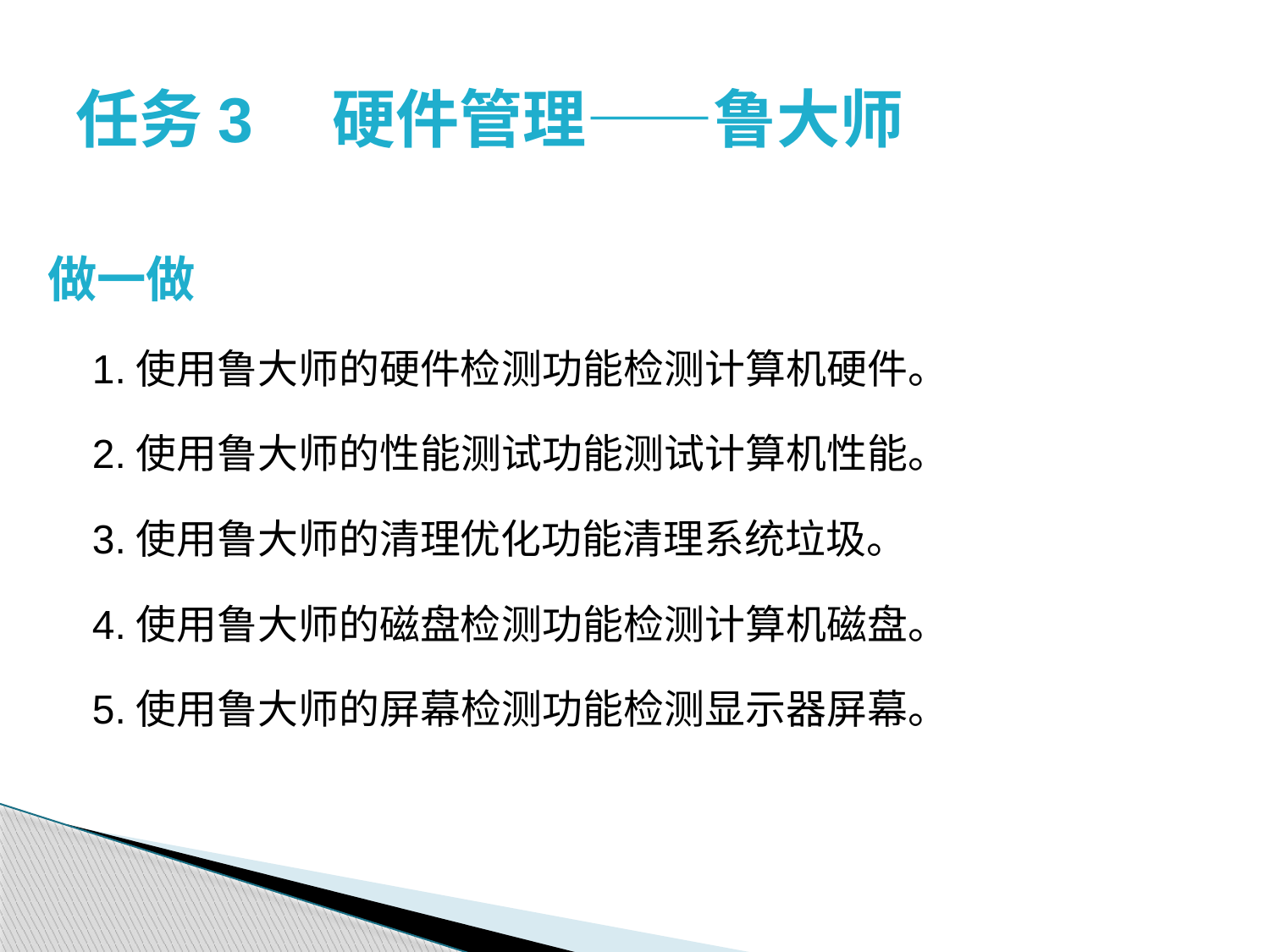

# 任务3　硬件管理——鲁大师
做一做
    1.使用鲁大师的硬件检测功能检测计算机硬件。
    2.使用鲁大师的性能测试功能测试计算机性能。
    3.使用鲁大师的清理优化功能清理系统垃圾。
    4.使用鲁大师的磁盘检测功能检测计算机磁盘。
    5.使用鲁大师的屏幕检测功能检测显示器屏幕。